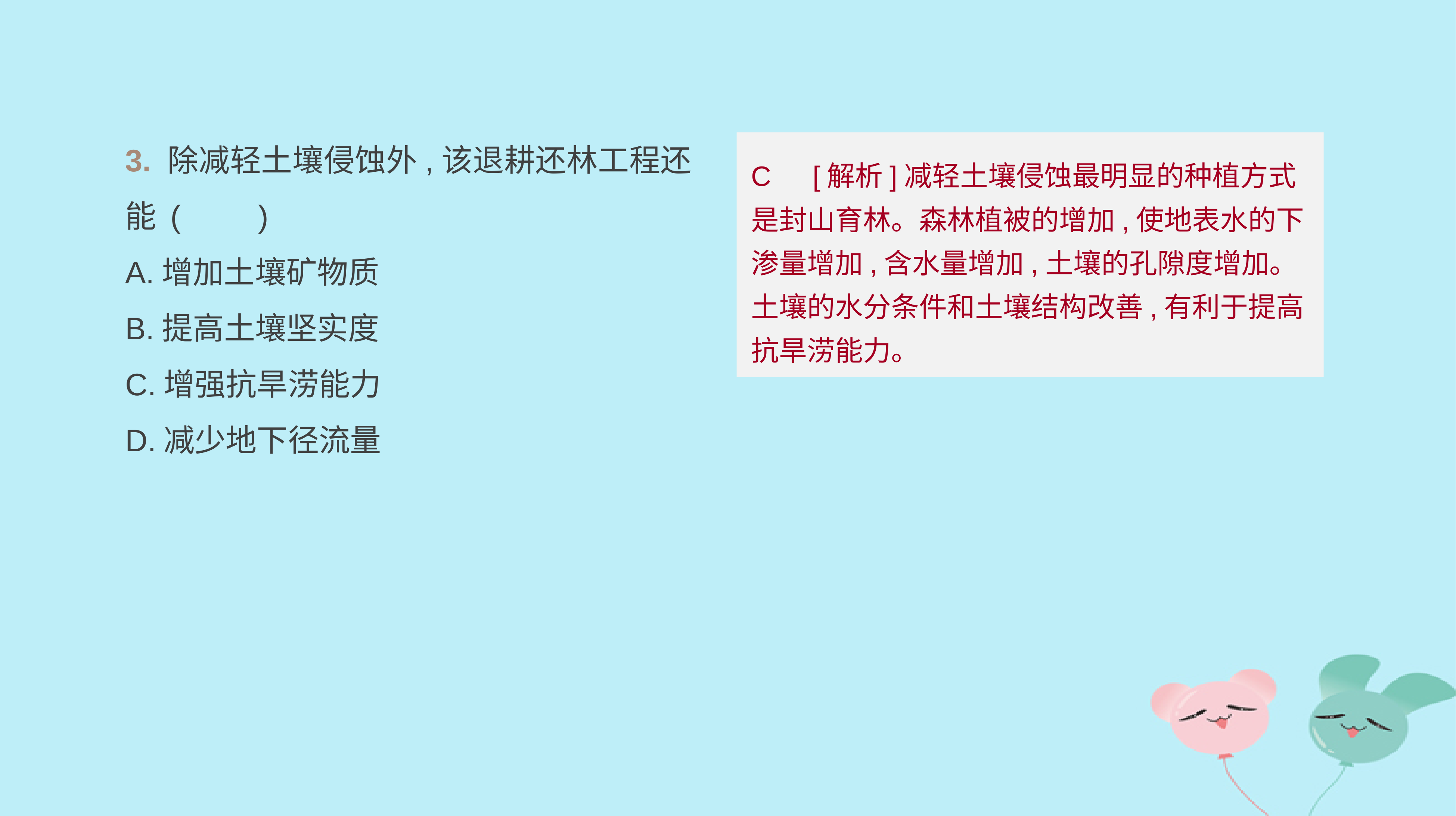

3. 除减轻土壤侵蚀外,该退耕还林工程还能 (　　)
A.增加土壤矿物质
B.提高土壤坚实度
C.增强抗旱涝能力
D.减少地下径流量

C　[解析]减轻土壤侵蚀最明显的种植方式是封山育林。森林植被的增加,使地表水的下渗量增加,含水量增加,土壤的孔隙度增加。土壤的水分条件和土壤结构改善,有利于提高抗旱涝能力。